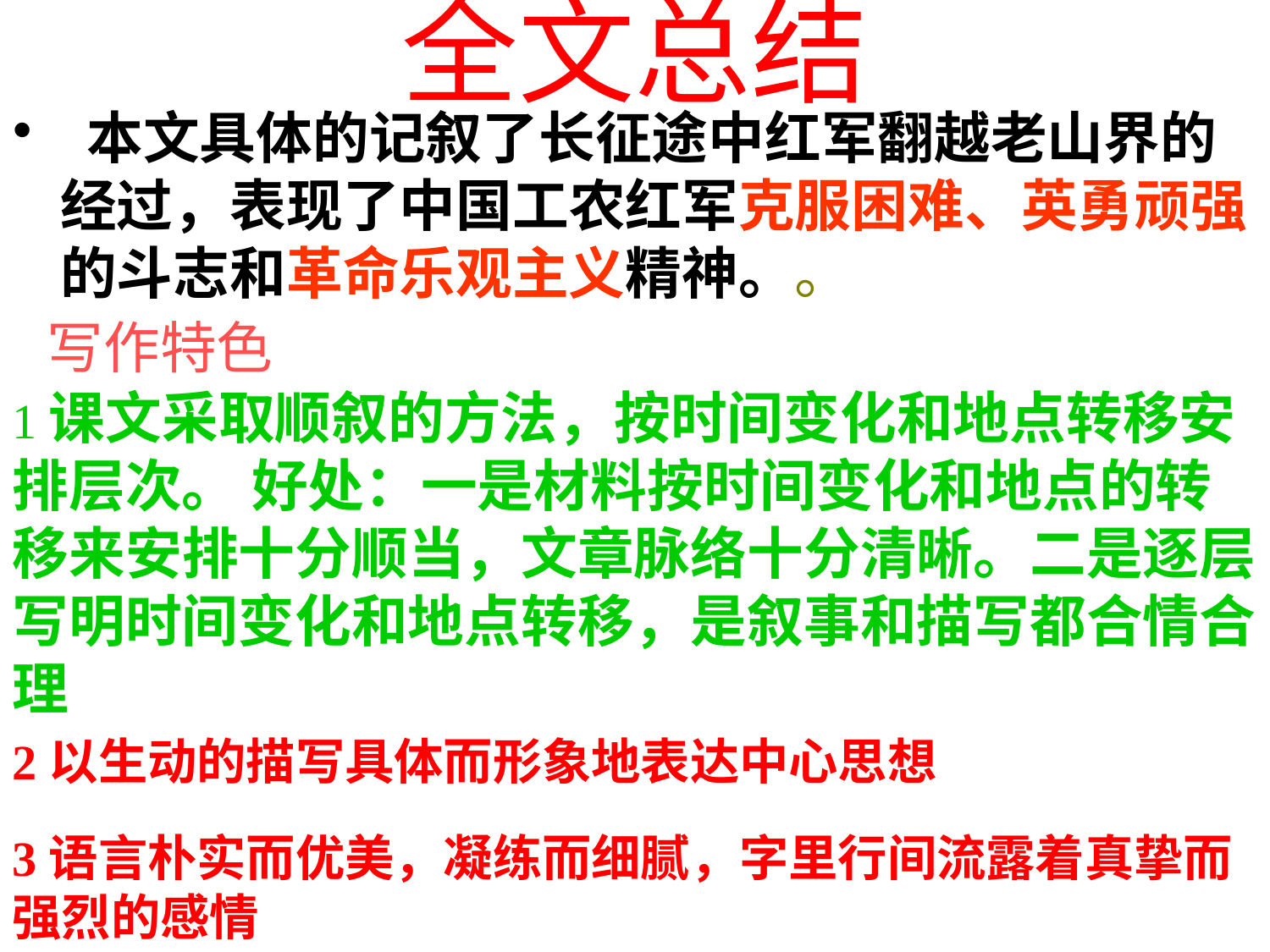

# 全文总结
 本文具体的记叙了长征途中红军翻越老山界的经过，表现了中国工农红军克服困难、英勇顽强的斗志和革命乐观主义精神。。
写作特色
1课文采取顺叙的方法，按时间变化和地点转移安排层次。 好处：一是材料按时间变化和地点的转移来安排十分顺当，文章脉络十分清晰。二是逐层写明时间变化和地点转移，是叙事和描写都合情合理
2以生动的描写具体而形象地表达中心思想
3语言朴实而优美，凝练而细腻，字里行间流露着真挚而强烈的感情